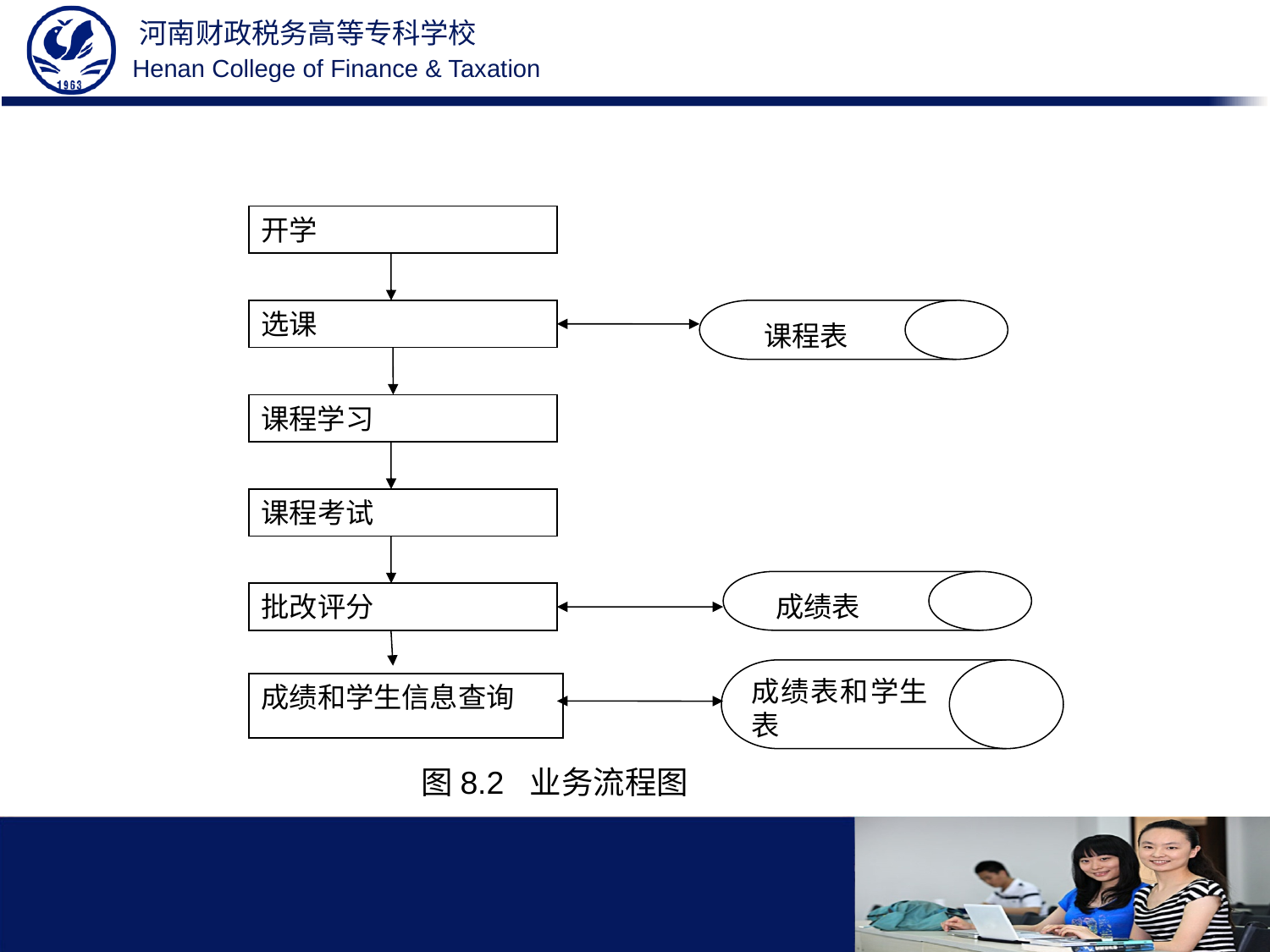

开学

选课
课程表

课程学习

课程考试

批改评分
成绩表

成绩和学生信息查询
成绩表和学生表
图8.2  业务流程图